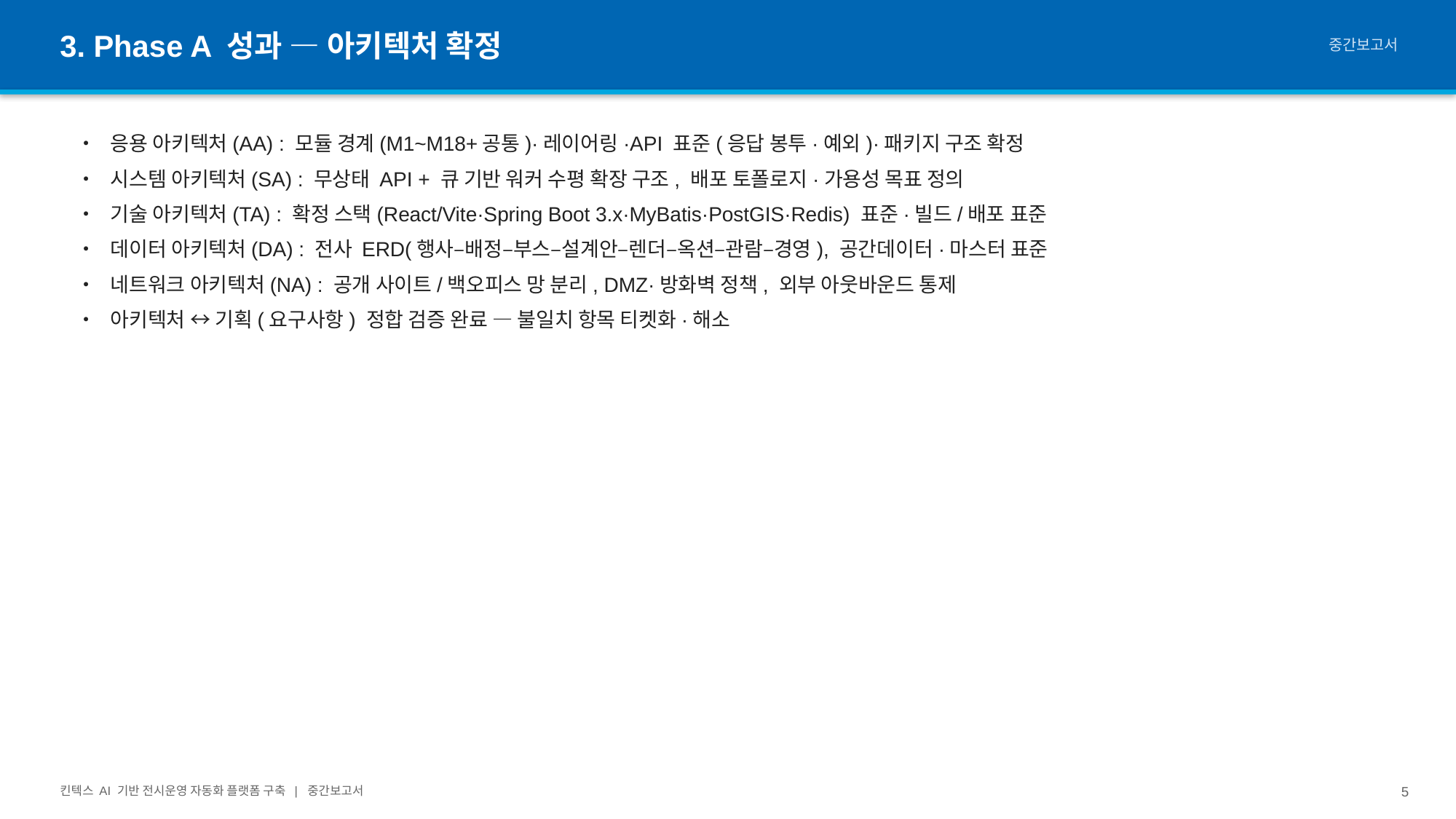

3. Phase A 성과 — 아키텍처 확정
중간보고서

•  응용 아키텍처(AA) : 모듈 경계(M1~M18+공통)·레이어링·API 표준(응답 봉투·예외)·패키지 구조 확정
•  시스템 아키텍처(SA) : 무상태 API + 큐 기반 워커 수평 확장 구조, 배포 토폴로지·가용성 목표 정의
•  기술 아키텍처(TA) : 확정 스택(React/Vite·Spring Boot 3.x·MyBatis·PostGIS·Redis) 표준·빌드/배포 표준
•  데이터 아키텍처(DA) : 전사 ERD(행사–배정–부스–설계안–렌더–옥션–관람–경영), 공간데이터·마스터 표준
•  네트워크 아키텍처(NA) : 공개 사이트/백오피스 망 분리, DMZ·방화벽 정책, 외부 아웃바운드 통제
•  아키텍처 ↔ 기획(요구사항) 정합 검증 완료 — 불일치 항목 티켓화·해소
킨텍스 AI 기반 전시운영 자동화 플랫폼 구축  |  중간보고서
5